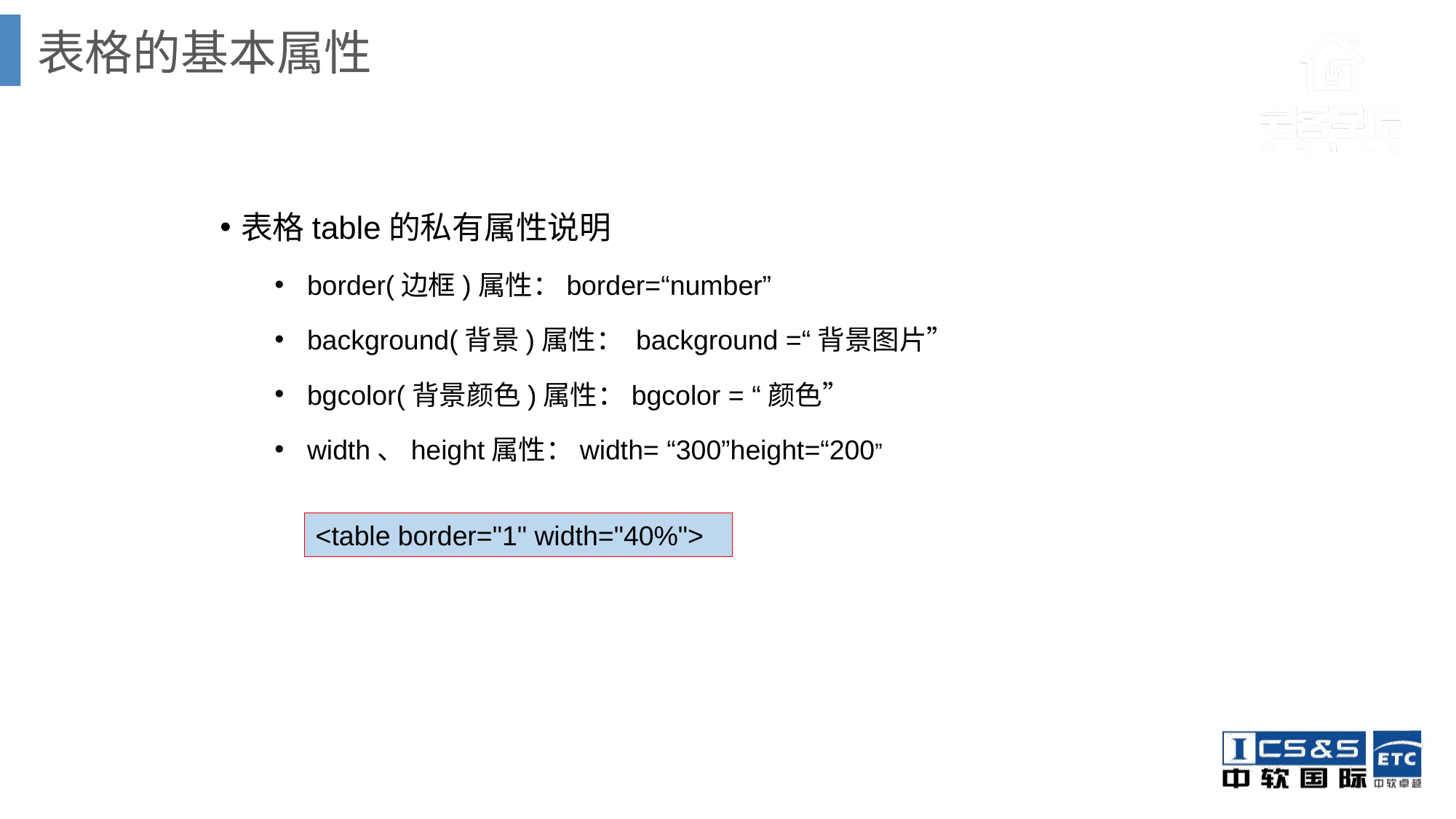

表格的基本属性
表格table的私有属性说明
   border(边框)属性：border=“number”
   background(背景)属性： background =“背景图片”
   bgcolor(背景颜色)属性：bgcolor = “颜色”
   width、height属性：width= “300”height=“200”

<table border="1" width="40%">